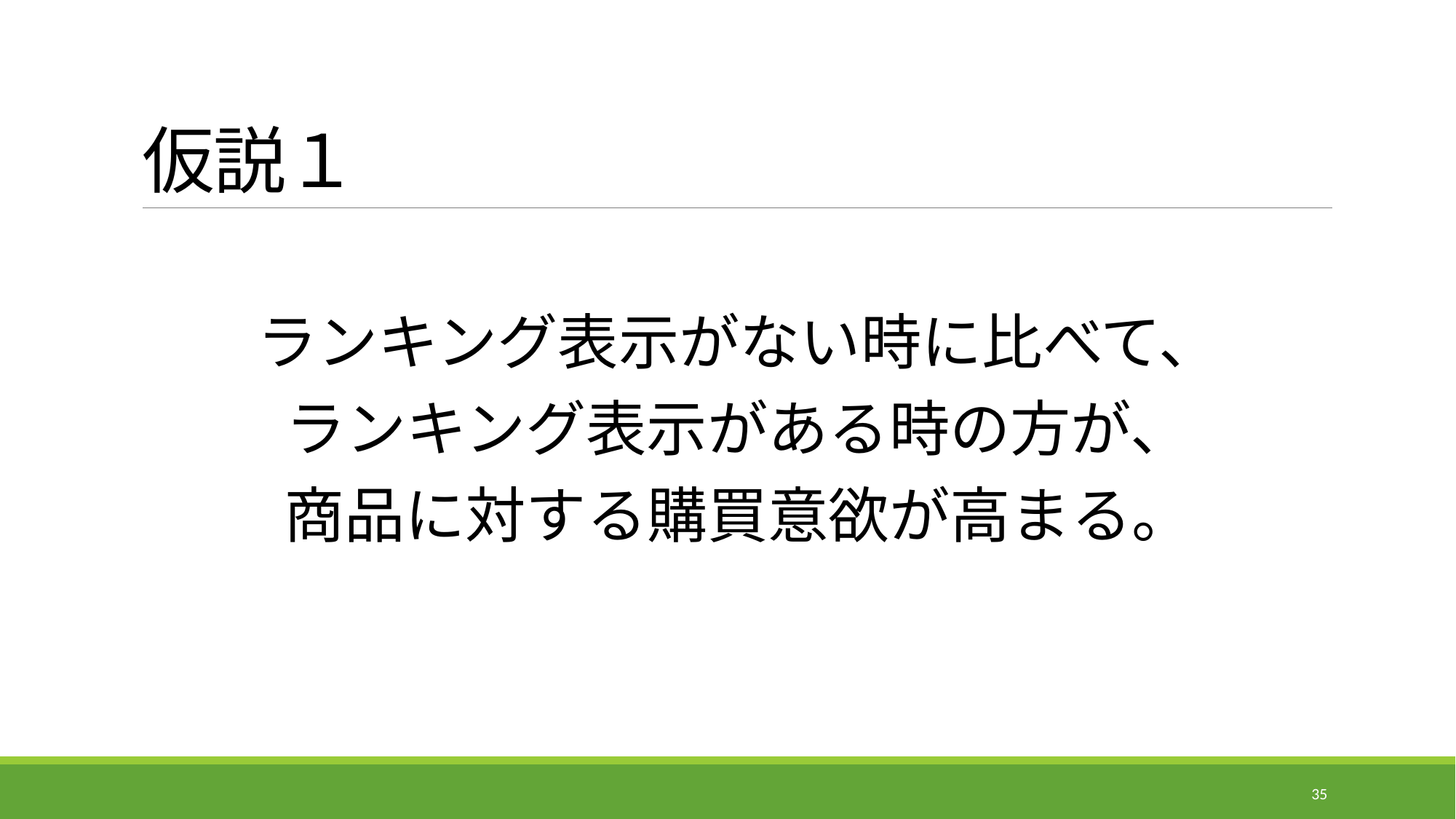

# 仮説１
ランキング表示がない時に比べて、
ランキング表示がある時の方が、
商品に対する購買意欲が高まる。
35